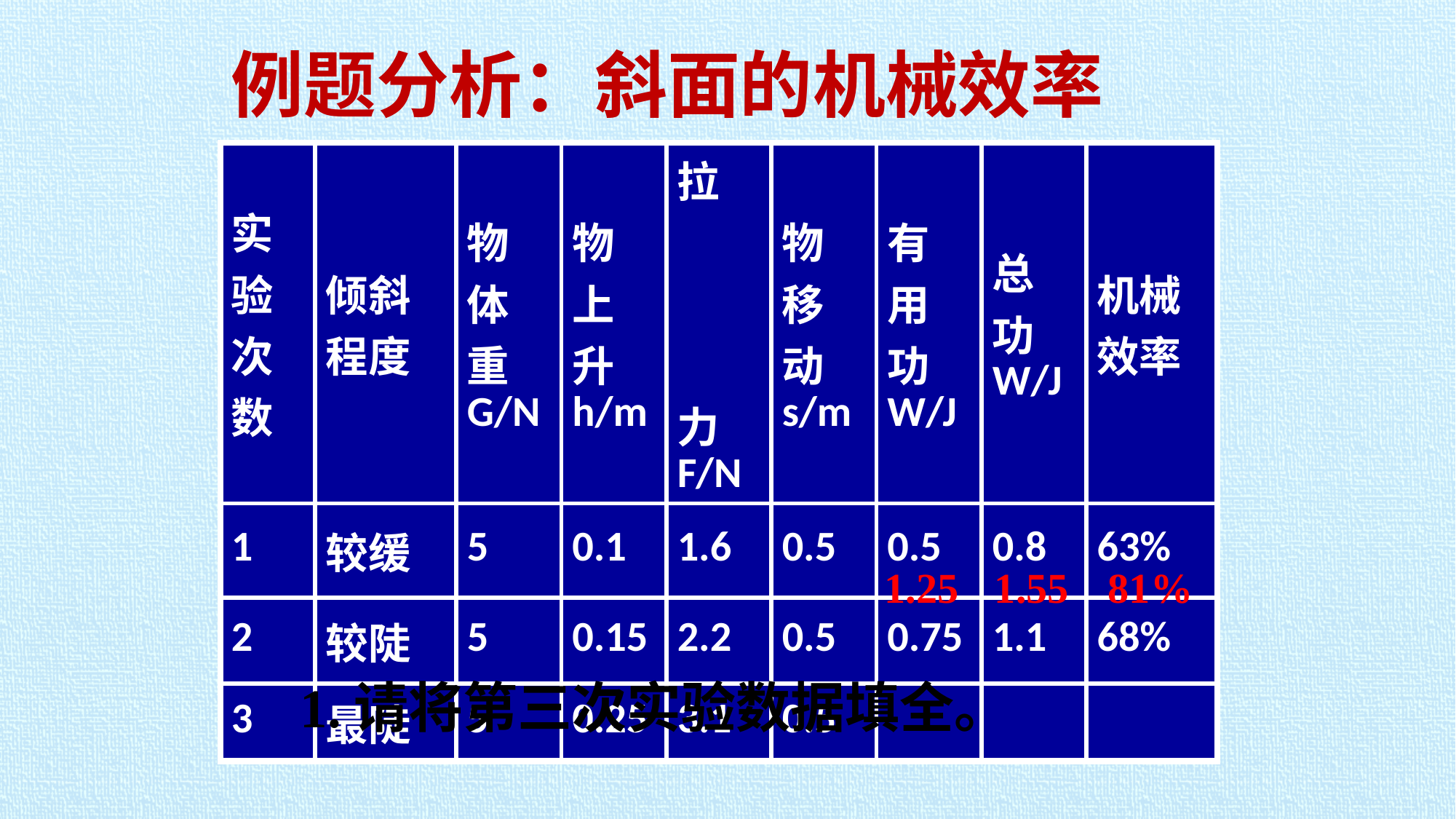

例题分析：斜面的机械效率
| 实验次数 | 倾斜程度 | 物体重G/N | 物上升h/m | 拉　　　力F/N | 物移动s/m | 有用功W/J | 总功W/J | 机械效率 |
| --- | --- | --- | --- | --- | --- | --- | --- | --- |
| 1 | 较缓 | 5 | 0.1 | 1.6 | 0.5 | 0.5 | 0.8 | 63% |
| 2 | 较陡 | 5 | 0.15 | 2.2 | 0.5 | 0.75 | 1.1 | 68% |
| 3 | 最陡 | 5 | 0.25 | 3.1 | 0.5 |  |  |  |
1.25
1.55
81%
1.请将第三次实验数据填全。